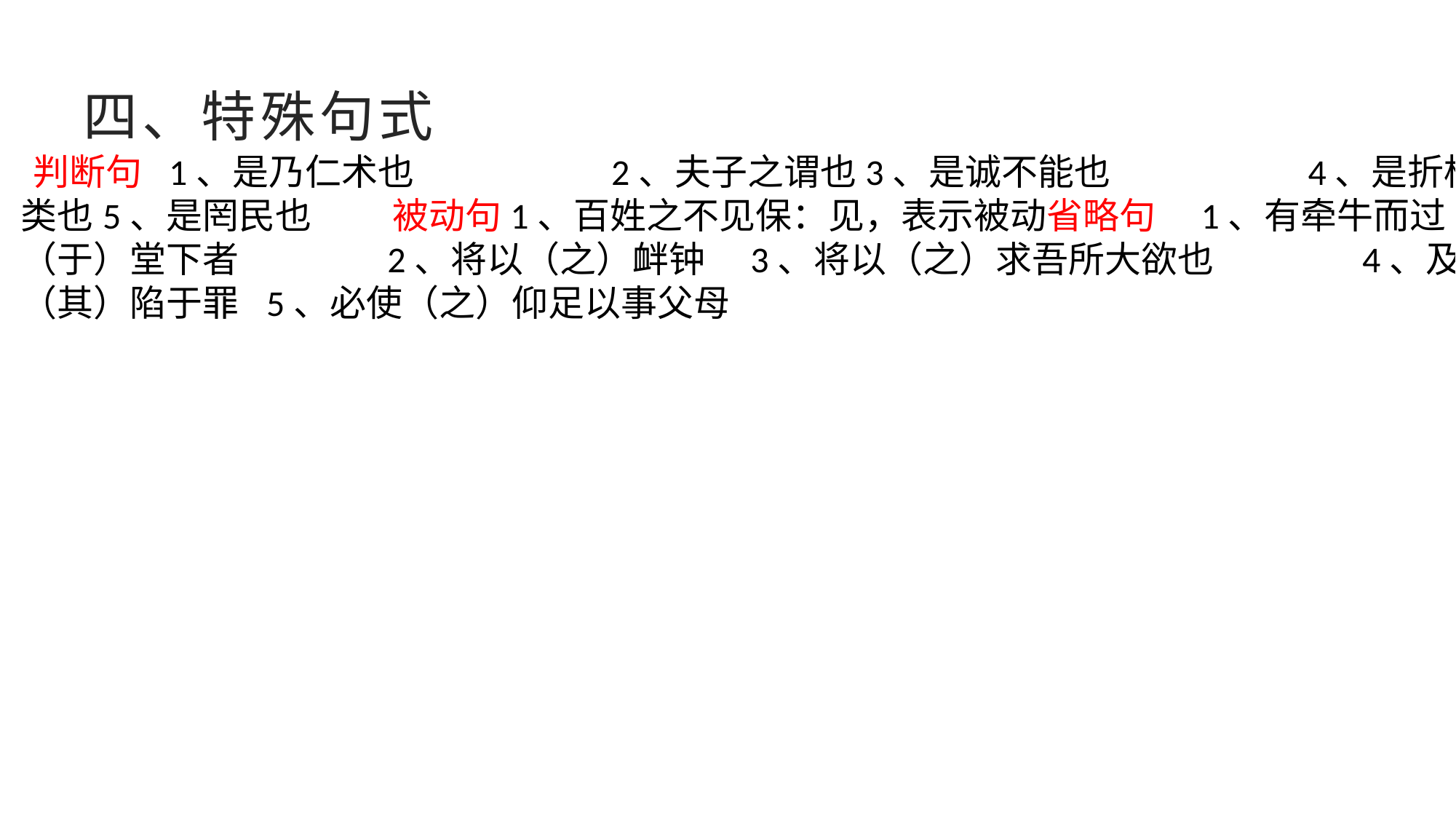

# 四、特殊句式
 判断句 1、是乃仁术也                       2、夫子之谓也3、是诚不能也                       4、是折枝之类也5、是罔民也     被动句1、百姓之不见保：见，表示被动省略句  1、有牵牛而过（于）堂下者                 2、将以（之）衅钟  3、将以（之）求吾所大欲也                 4、及（其）陷于罪 5、必使（之）仰足以事父母